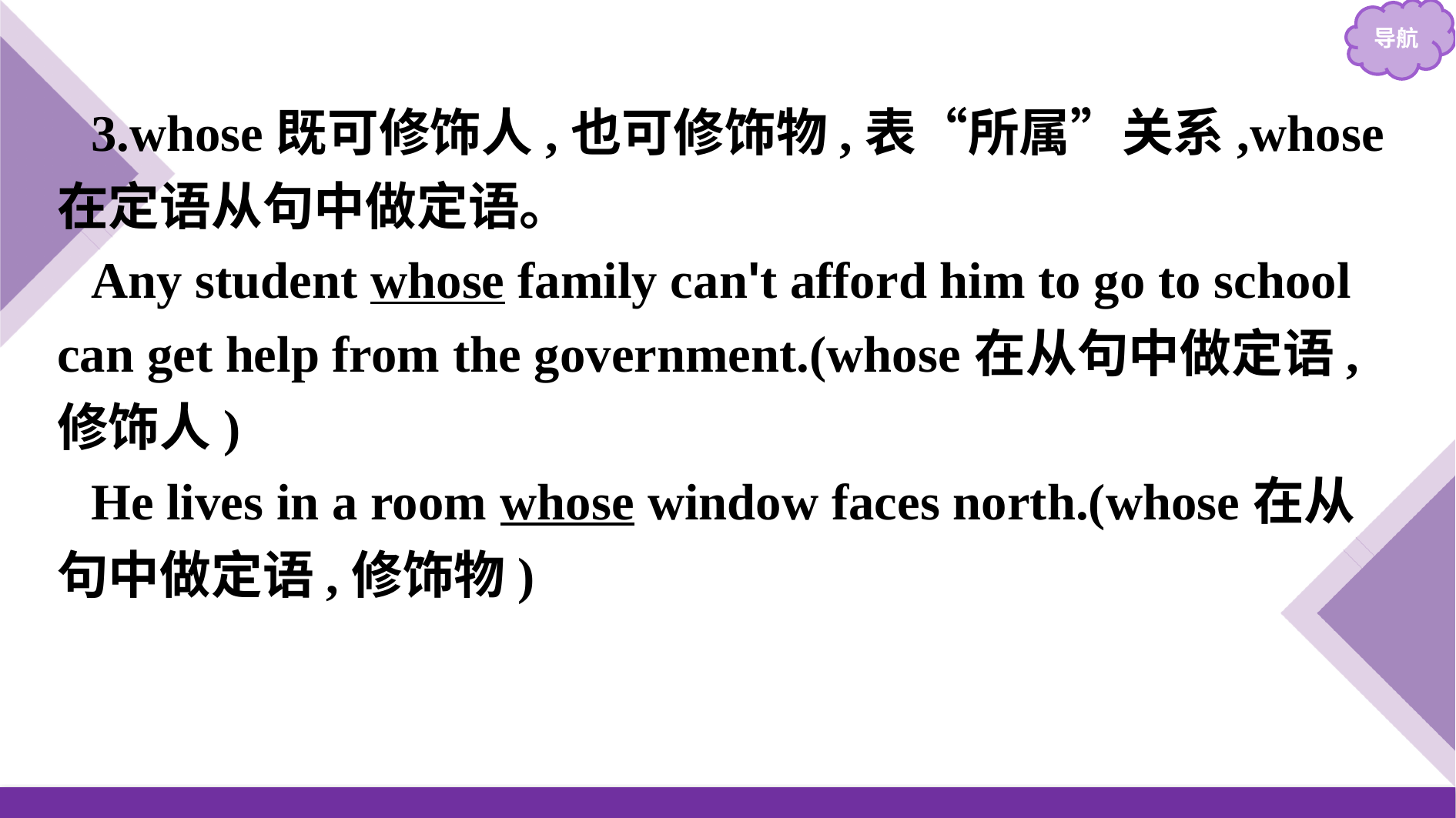

3.whose既可修饰人,也可修饰物,表“所属”关系,whose在定语从句中做定语。
Any student whose family can't afford him to go to school can get help from the government.(whose在从句中做定语,修饰人)
He lives in a room whose window faces north.(whose在从句中做定语,修饰物)